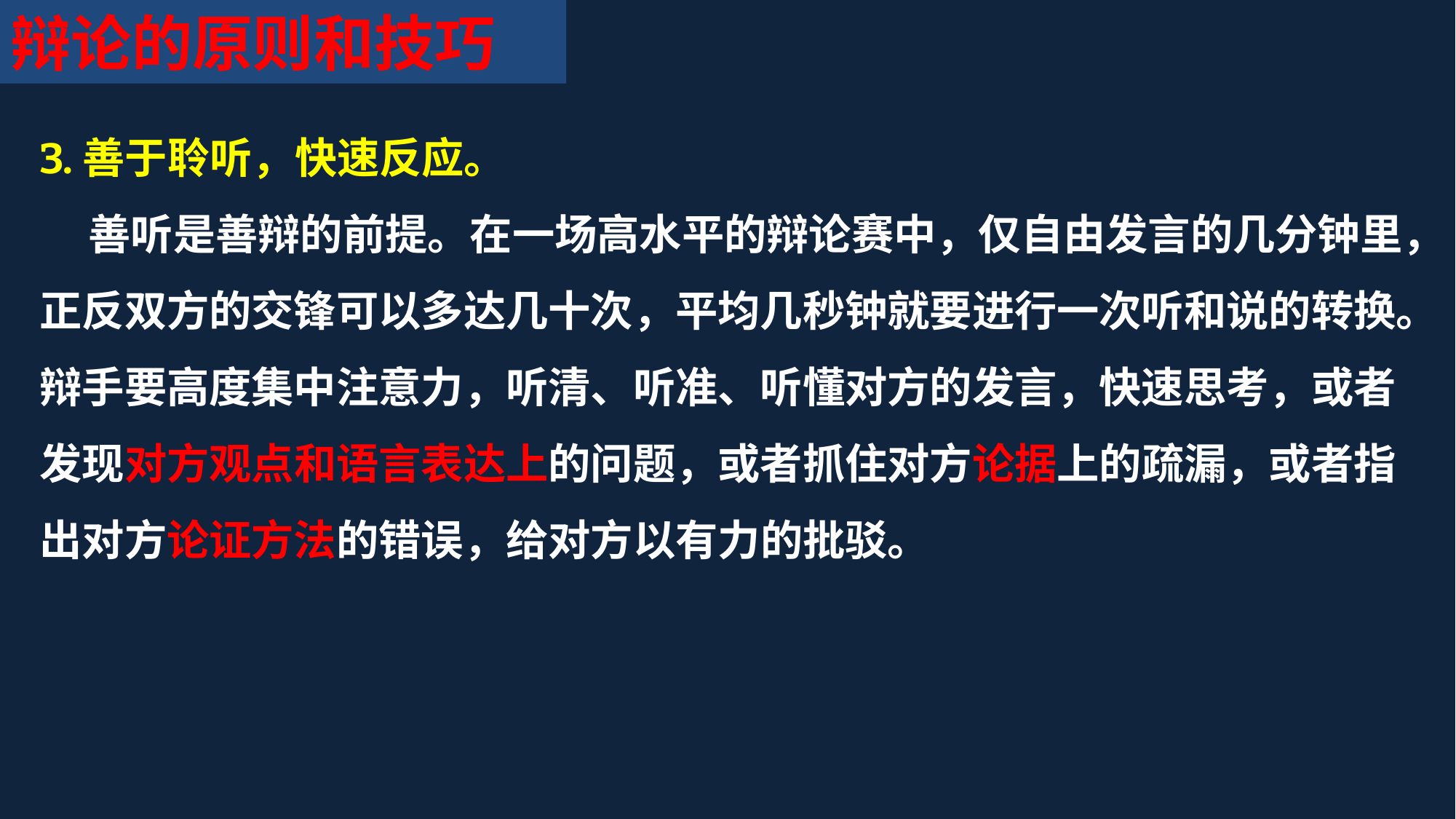

辩论的原则和技巧
3.善于聆听，快速反应。
    善听是善辩的前提。在一场高水平的辩论赛中，仅自由发言的几分钟里，正反双方的交锋可以多达几十次，平均几秒钟就要进行一次听和说的转换。辩手要高度集中注意力，听清、听准、听懂对方的发言，快速思考，或者发现对方观点和语言表达上的问题，或者抓住对方论据上的疏漏，或者指出对方论证方法的错误，给对方以有力的批驳。